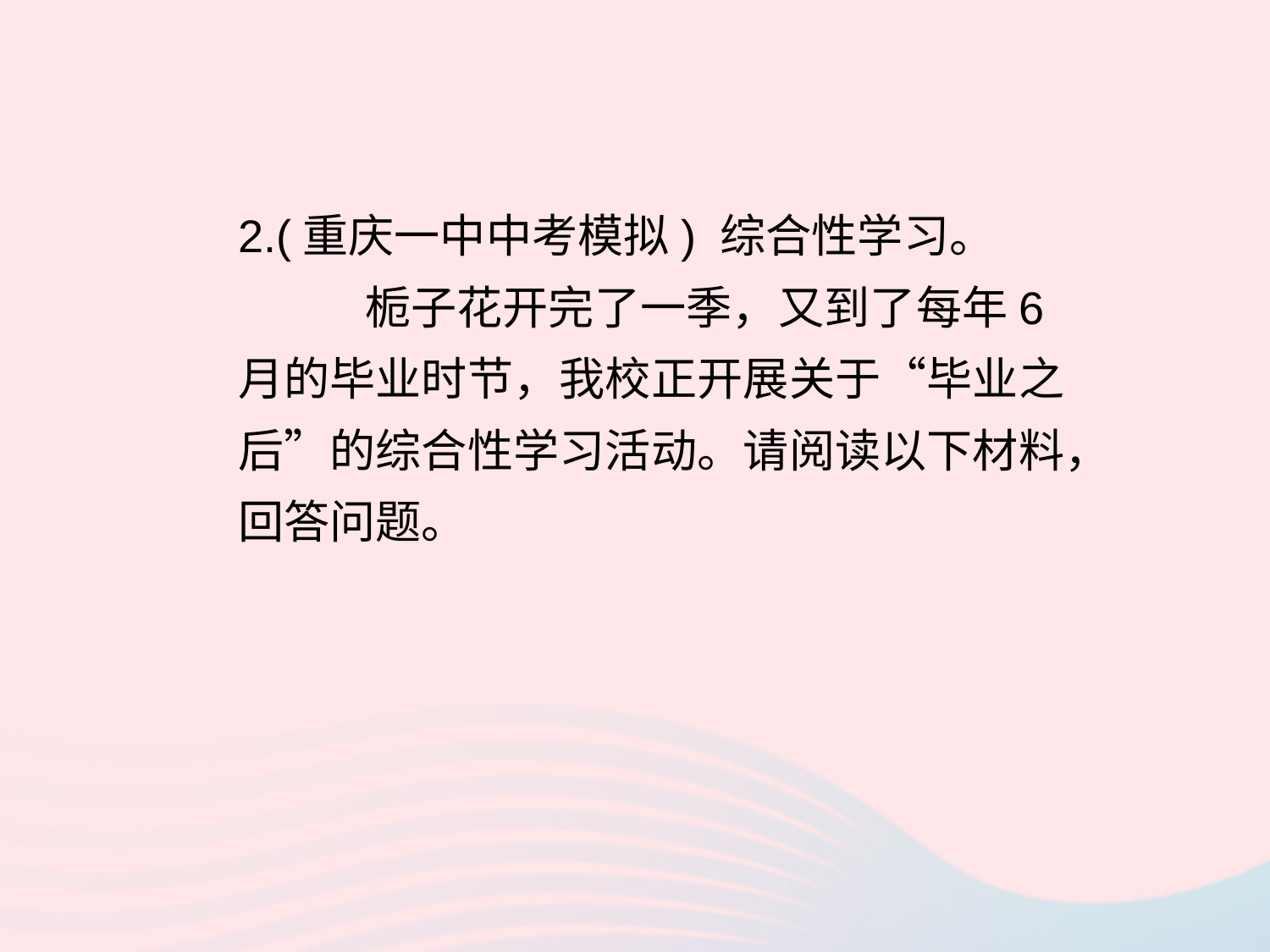

2.(重庆一中中考模拟) 综合性学习。
	栀子花开完了一季，又到了每年6月的毕业时节，我校正开展关于“毕业之后”的综合性学习活动。请阅读以下材料，回答问题。